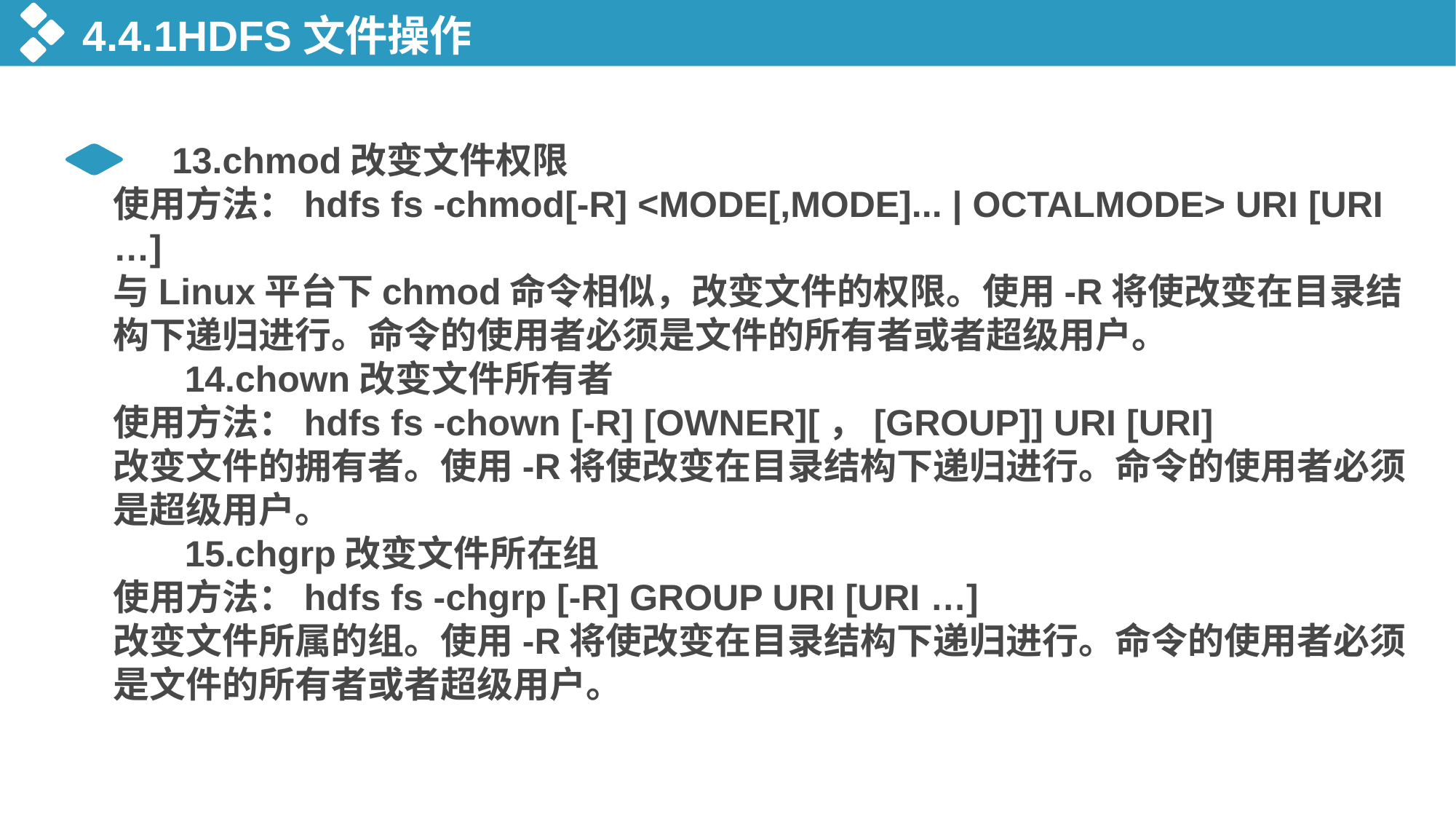

4.4.1HDFS文件操作
       13.chmod改变文件权限
使用方法：hdfs fs -chmod[-R] <MODE[,MODE]... | OCTALMODE> URI [URI …]
与Linux平台下chmod命令相似，改变文件的权限。使用-R将使改变在目录结构下递归进行。命令的使用者必须是文件的所有者或者超级用户。
       14.chown改变文件所有者
使用方法：hdfs fs -chown [-R] [OWNER][，[GROUP]] URI [URI]
改变文件的拥有者。使用-R将使改变在目录结构下递归进行。命令的使用者必须是超级用户。
       15.chgrp改变文件所在组
使用方法：hdfs fs -chgrp [-R] GROUP URI [URI …]
改变文件所属的组。使用-R将使改变在目录结构下递归进行。命令的使用者必须是文件的所有者或者超级用户。